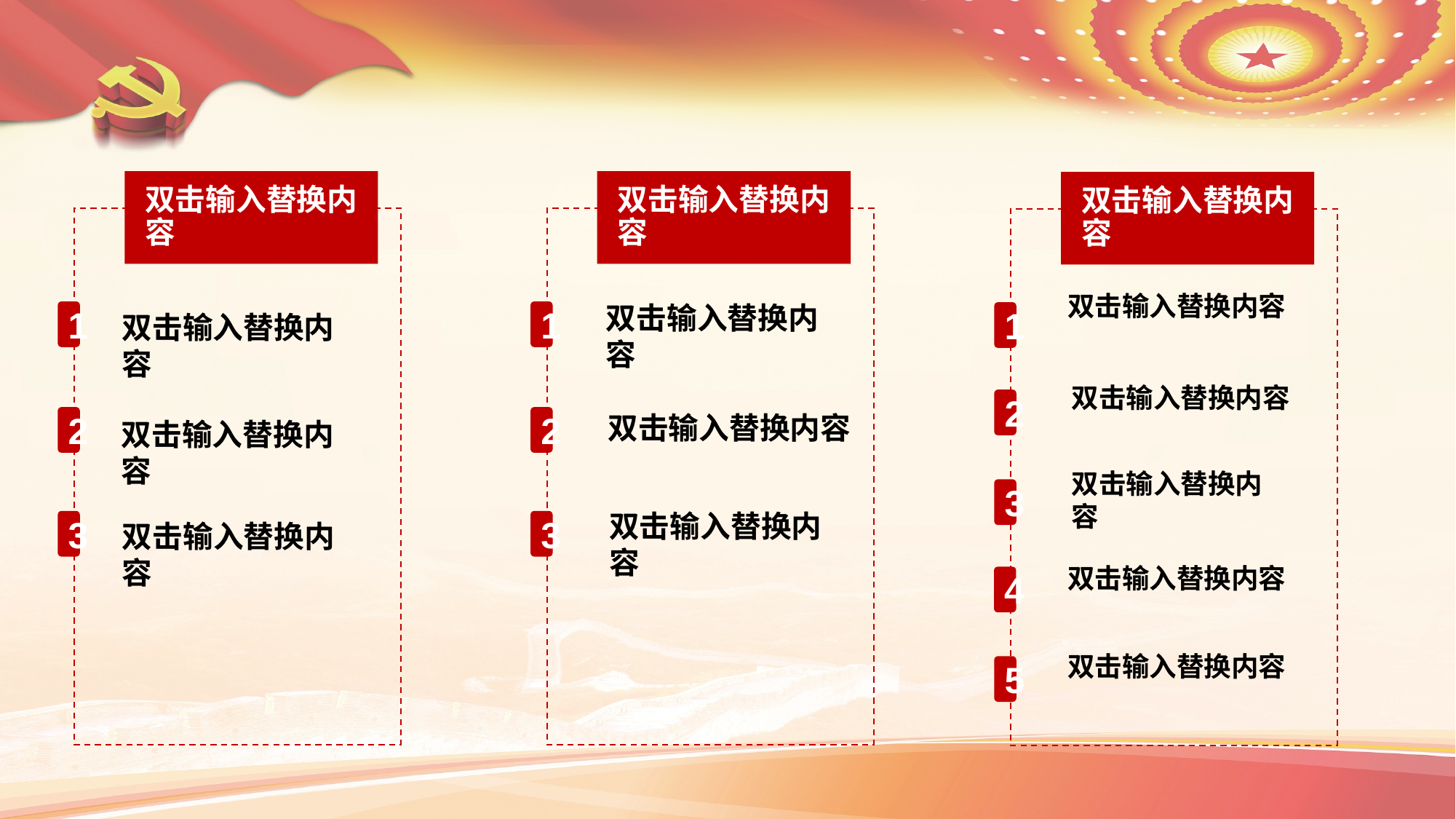

双击输入替换内容
双击输入替换内容
双击输入替换内容

双击输入替换内容
双击输入替换内容
1
1
1
双击输入替换内容
双击输入替换内容
2
双击输入替换内容
2
2
双击输入替换内容
双击输入替换内容
3
双击输入替换内容
3
3
双击输入替换内容
双击输入替换内容
4
双击输入替换内容
5